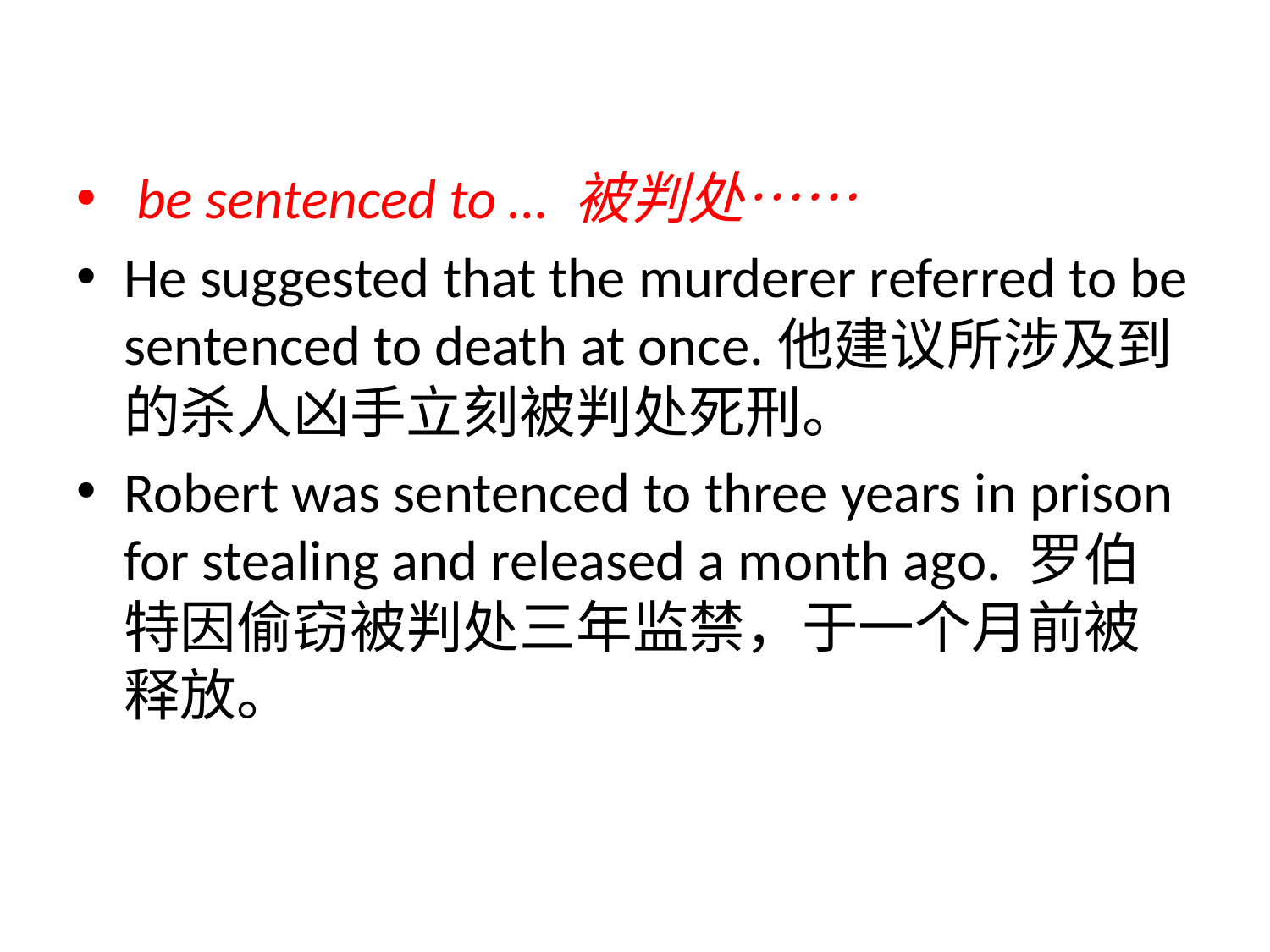

be sentenced to … 被判处……
He suggested that the murderer referred to be sentenced to death at once.他建议所涉及到的杀人凶手立刻被判处死刑。
Robert was sentenced to three years in prison for stealing and released a month ago. 罗伯特因偷窃被判处三年监禁，于一个月前被释放。